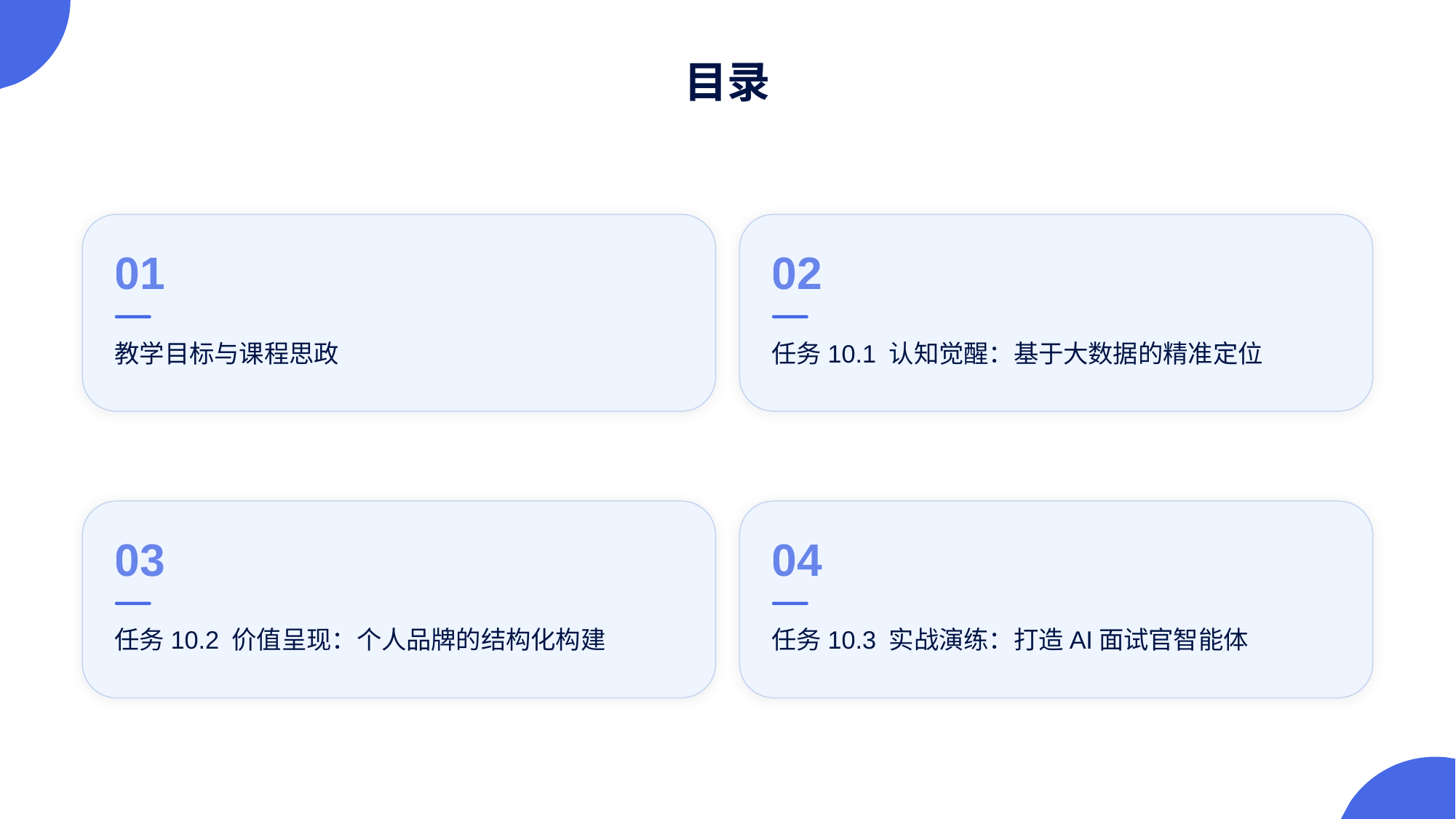

目录

01
02

教学目标与课程思政
任务10.1 认知觉醒：基于大数据的精准定位

03
04

任务10.2 价值呈现：个人品牌的结构化构建
任务10.3 实战演练：打造AI面试官智能体